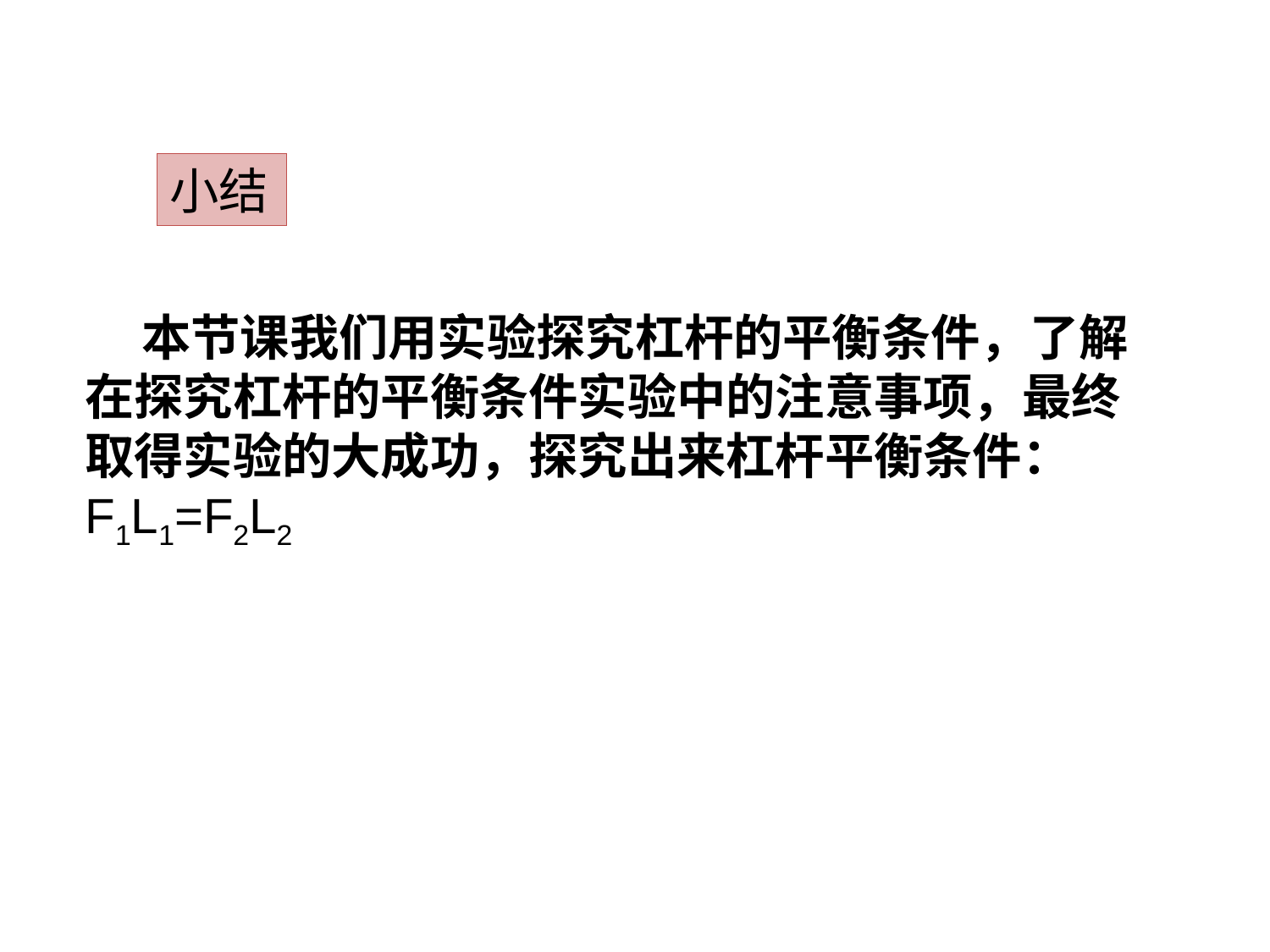

小结
    本节课我们用实验探究杠杆的平衡条件，了解在探究杠杆的平衡条件实验中的注意事项，最终取得实验的大成功，探究出来杠杆平衡条件：F1L1=F2L2